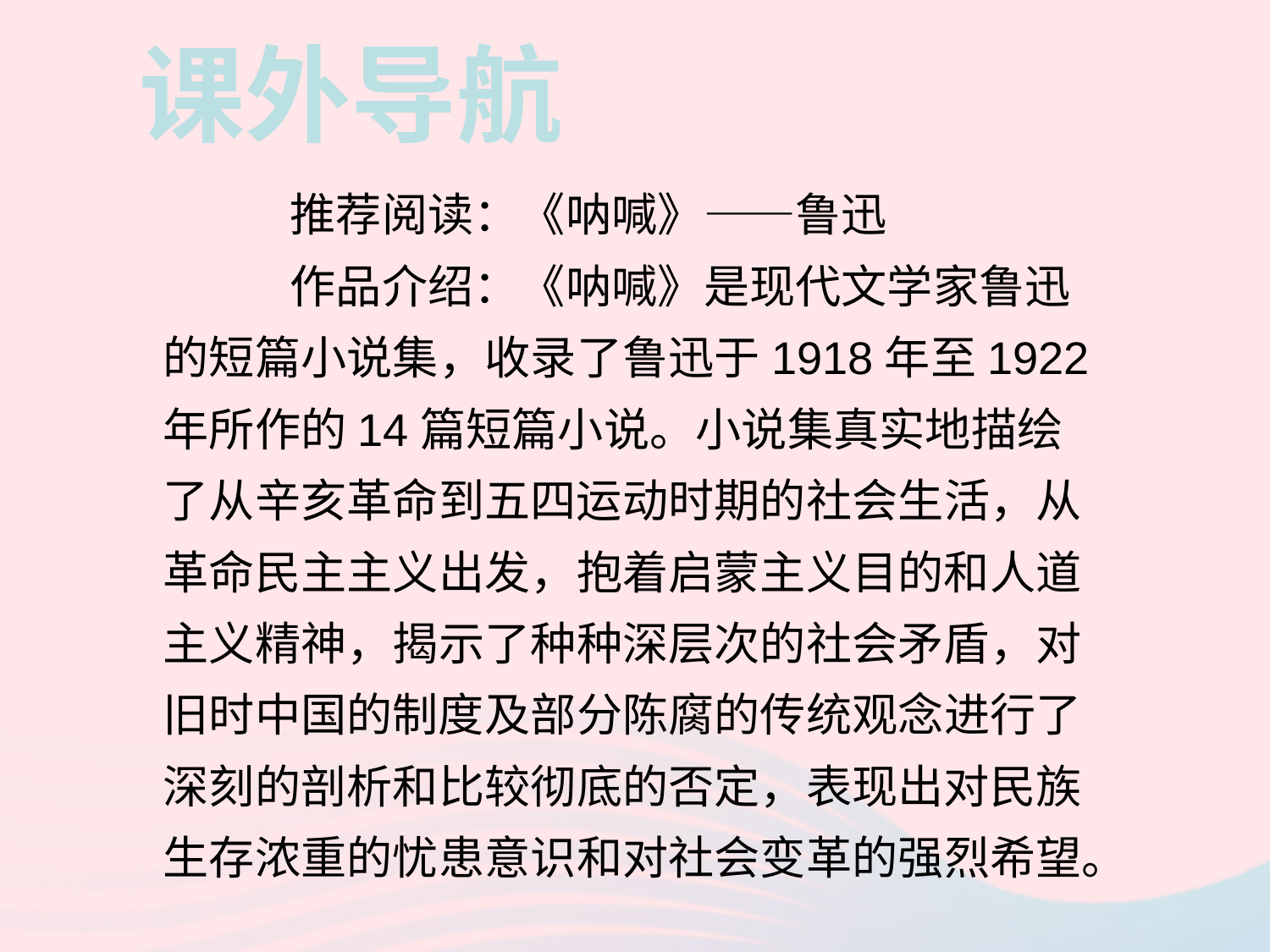

课外导航
	推荐阅读：《呐喊》——鲁迅
	作品介绍：《呐喊》是现代文学家鲁迅的短篇小说集，收录了鲁迅于1918年至1922年所作的14篇短篇小说。小说集真实地描绘了从辛亥革命到五四运动时期的社会生活，从革命民主主义出发，抱着启蒙主义目的和人道主义精神，揭示了种种深层次的社会矛盾，对旧时中国的制度及部分陈腐的传统观念进行了深刻的剖析和比较彻底的否定，表现出对民族生存浓重的忧患意识和对社会变革的强烈希望。